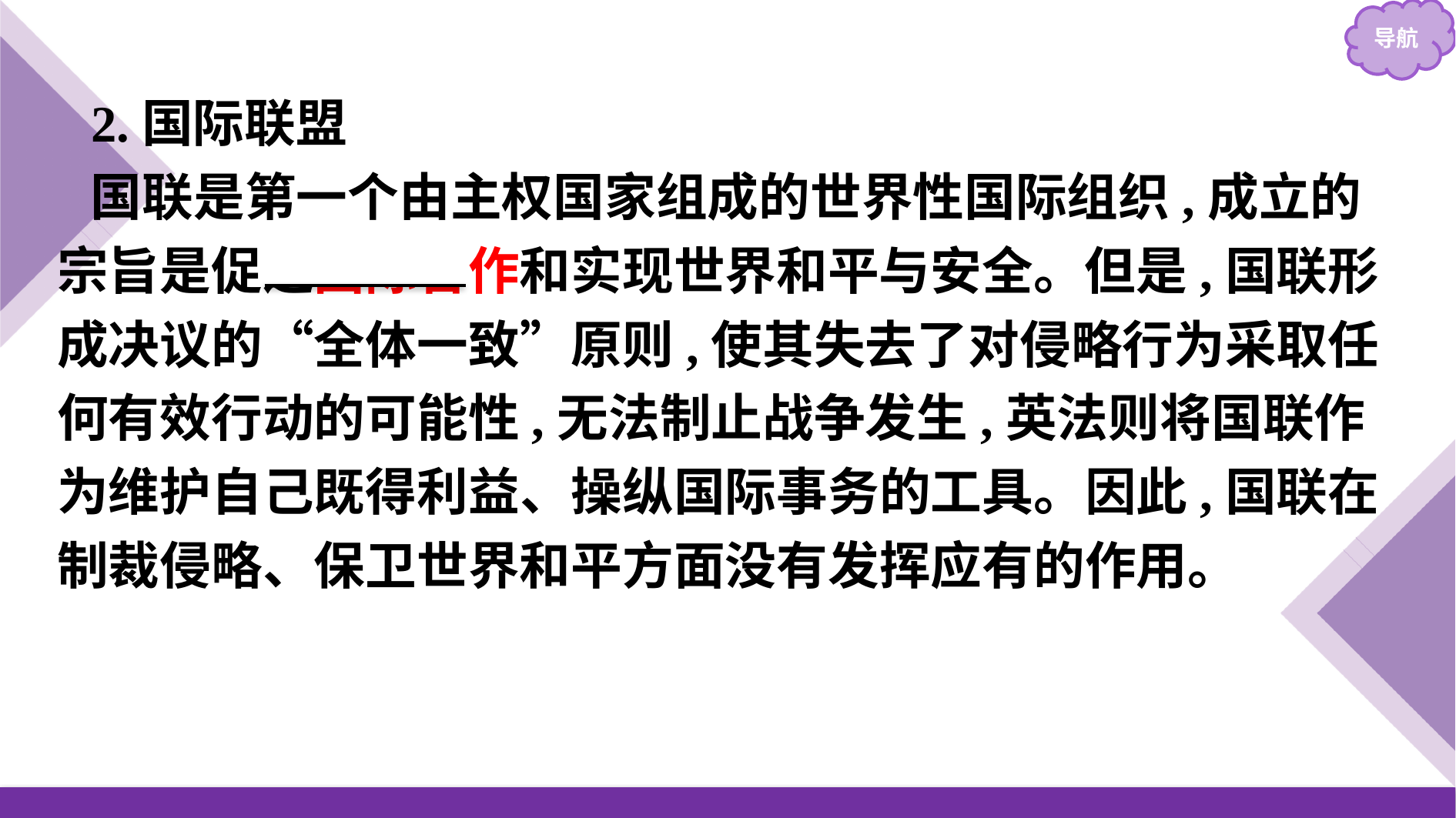

2.国际联盟
国联是第一个由主权国家组成的世界性国际组织,成立的宗旨是促进国际合作和实现世界和平与安全。但是,国联形成决议的“全体一致”原则,使其失去了对侵略行为采取任何有效行动的可能性,无法制止战争发生,英法则将国联作为维护自己既得利益、操纵国际事务的工具。因此,国联在制裁侵略、保卫世界和平方面没有发挥应有的作用。